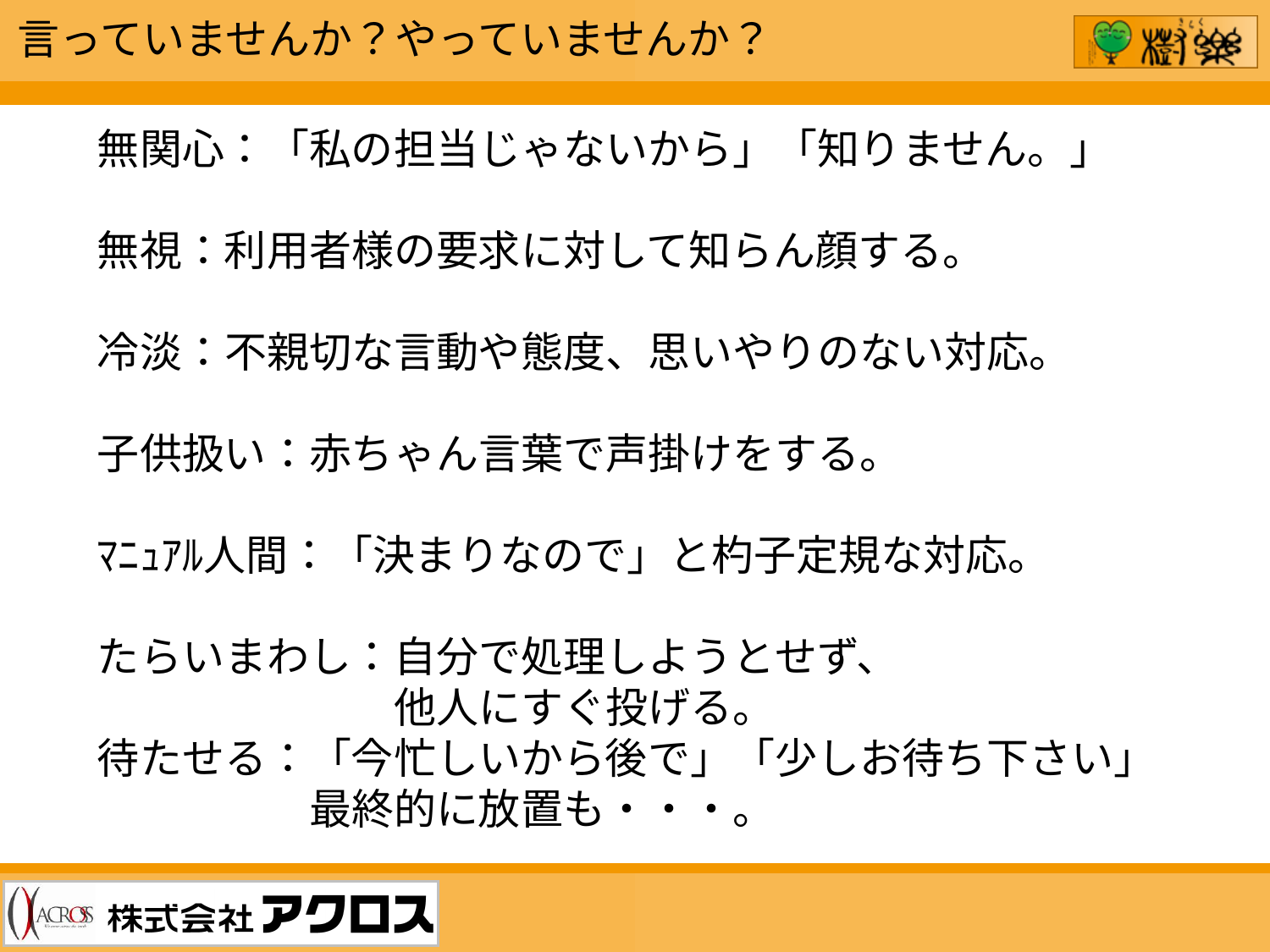

言っていませんか？やっていませんか？
無関心：「私の担当じゃないから」「知りません。」

無視：利用者様の要求に対して知らん顔する。

冷淡：不親切な言動や態度、思いやりのない対応。

子供扱い：赤ちゃん言葉で声掛けをする。

ﾏﾆｭｱﾙ人間：「決まりなので」と杓子定規な対応。

たらいまわし：自分で処理しようとせず、
　　　　　　　他人にすぐ投げる。
待たせる：「今忙しいから後で」「少しお待ち下さい」
　　　　　最終的に放置も・・・。